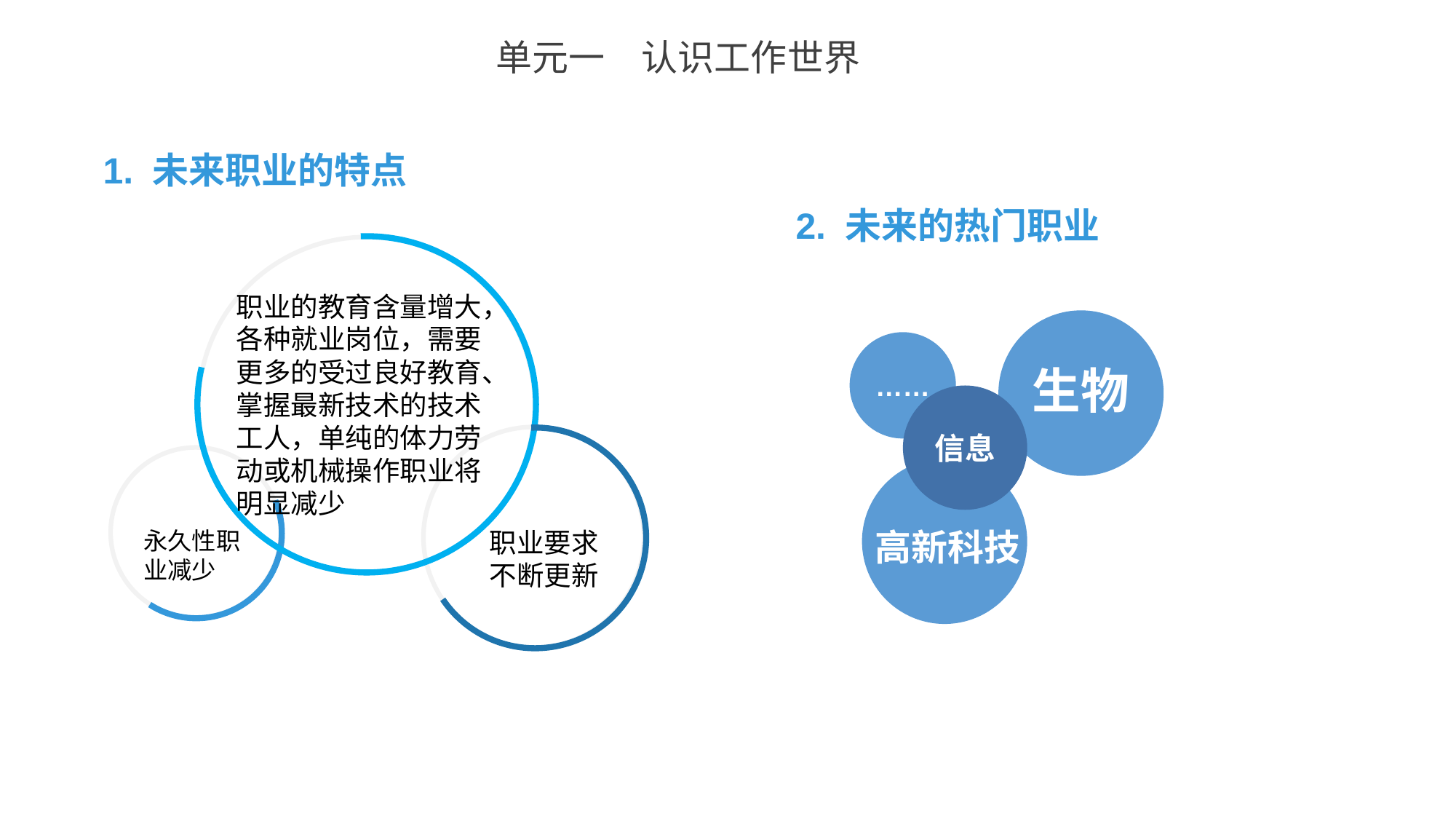

单元一　认识工作世界
1. 未来职业的特点
2. 未来的热门职业

职业的教育含量增大，各种就业岗位，需要更多的受过良好教育、掌握最新技术的技术工人，单纯的体力劳动或机械操作职业将明显减少

生物
……

信息

高新科技

永久性职业减少
职业要求不断更新